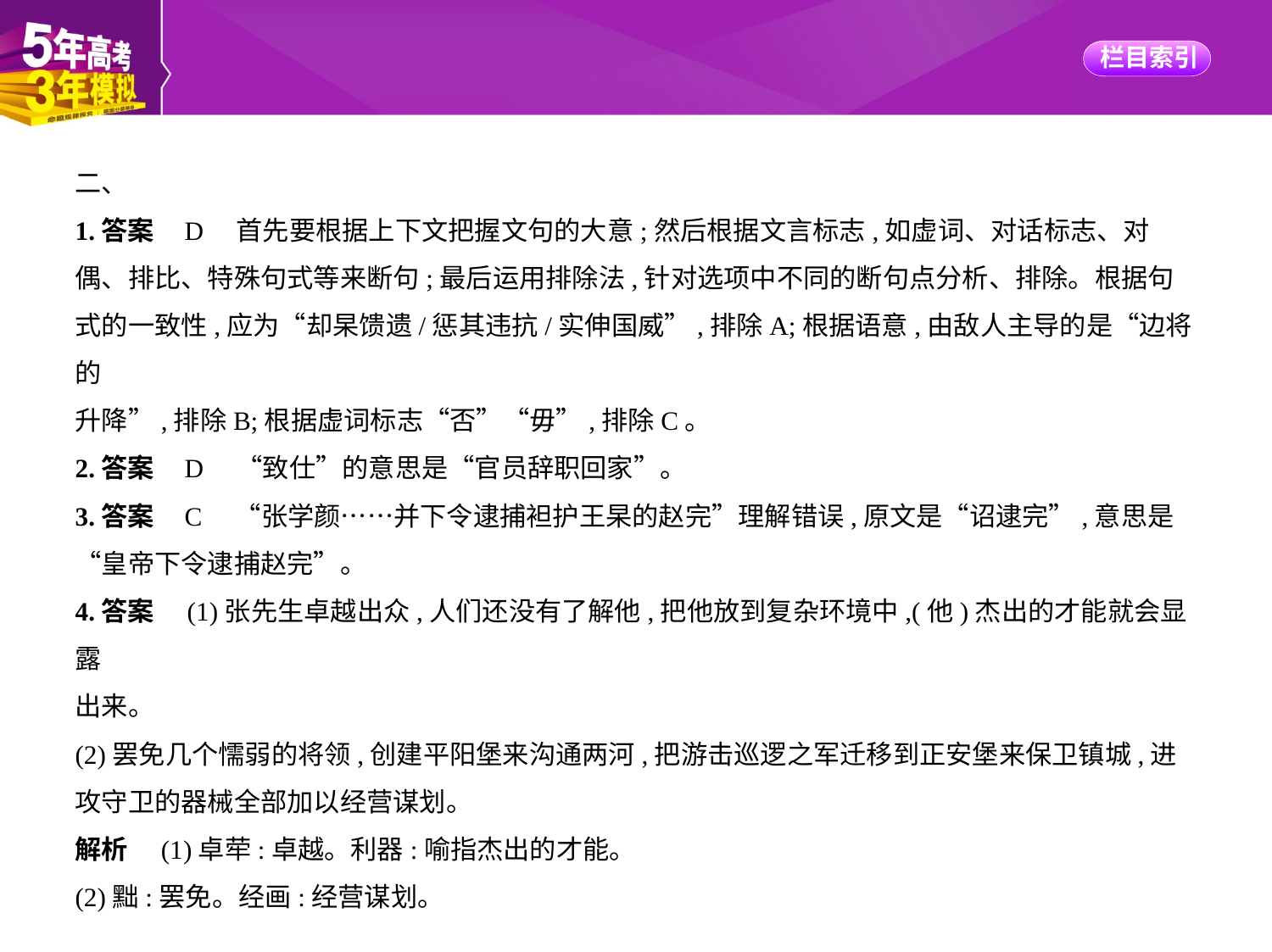

二、
1.答案    D　首先要根据上下文把握文句的大意;然后根据文言标志,如虚词、对话标志、对
偶、排比、特殊句式等来断句;最后运用排除法,针对选项中不同的断句点分析、排除。根据句
式的一致性,应为“却杲馈遗/惩其违抗/实伸国威”,排除A;根据语意,由敌人主导的是“边将的
升降”,排除B;根据虚词标志“否”“毋”,排除C。
2.答案    D　“致仕”的意思是“官员辞职回家”。
3.答案    C　“张学颜……并下令逮捕袒护王杲的赵完”理解错误,原文是“诏逮完”,意思是
“皇帝下令逮捕赵完”。
4.答案　(1)张先生卓越出众,人们还没有了解他,把他放到复杂环境中,(他)杰出的才能就会显露
出来。
(2)罢免几个懦弱的将领,创建平阳堡来沟通两河,把游击巡逻之军迁移到正安堡来保卫镇城,进
攻守卫的器械全部加以经营谋划。
解析　(1)卓荦:卓越。利器:喻指杰出的才能。
(2)黜:罢免。经画:经营谋划。